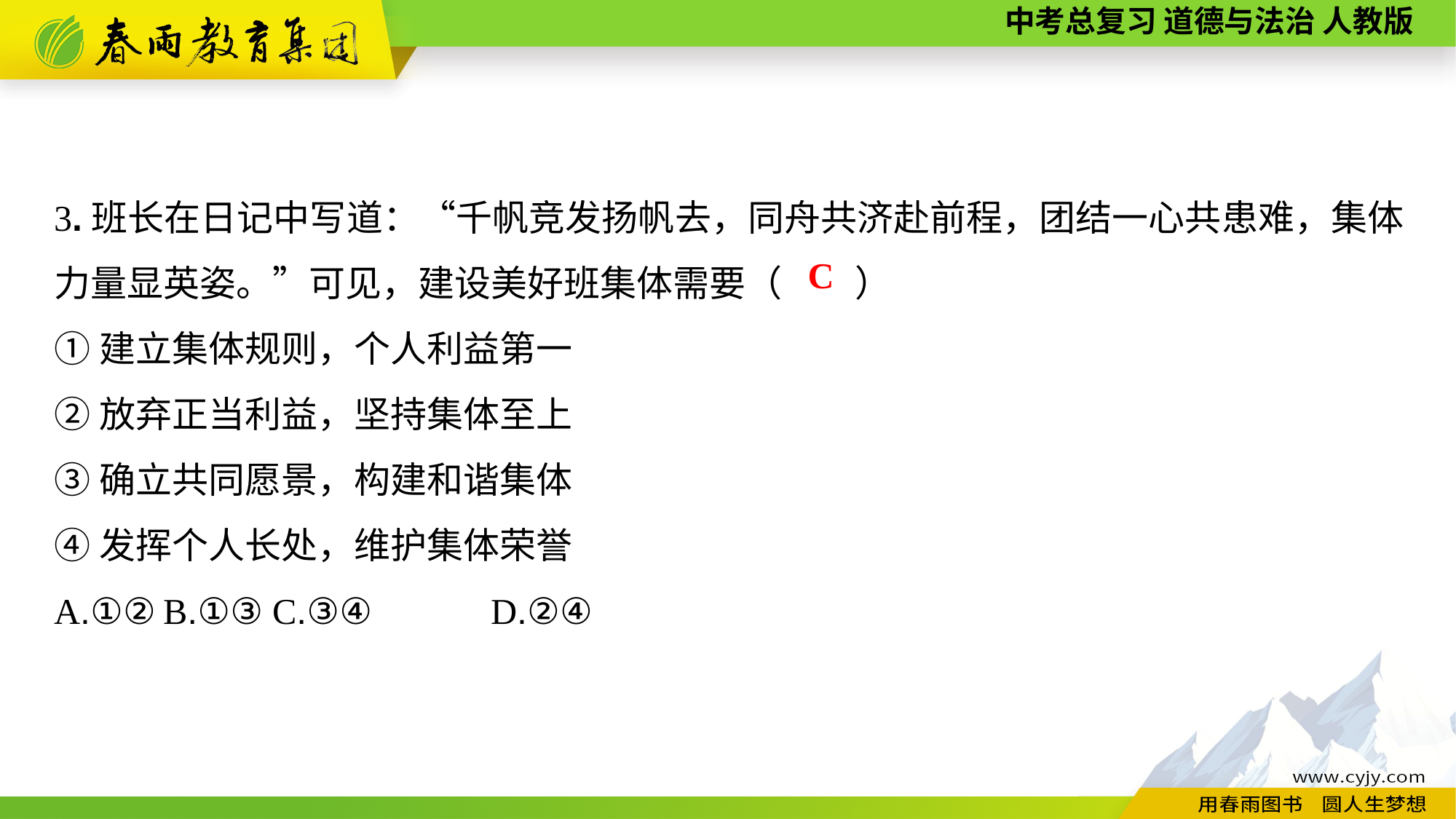

3.班长在日记中写道：“千帆竞发扬帆去，同舟共济赴前程，团结一心共患难，集体力量显英姿。”可见，建设美好班集体需要（　　）
①建立集体规则，个人利益第一
②放弃正当利益，坚持集体至上
③确立共同愿景，构建和谐集体
④发挥个人长处，维护集体荣誉
A.①②	B.①③	C.③④		D.②④
C